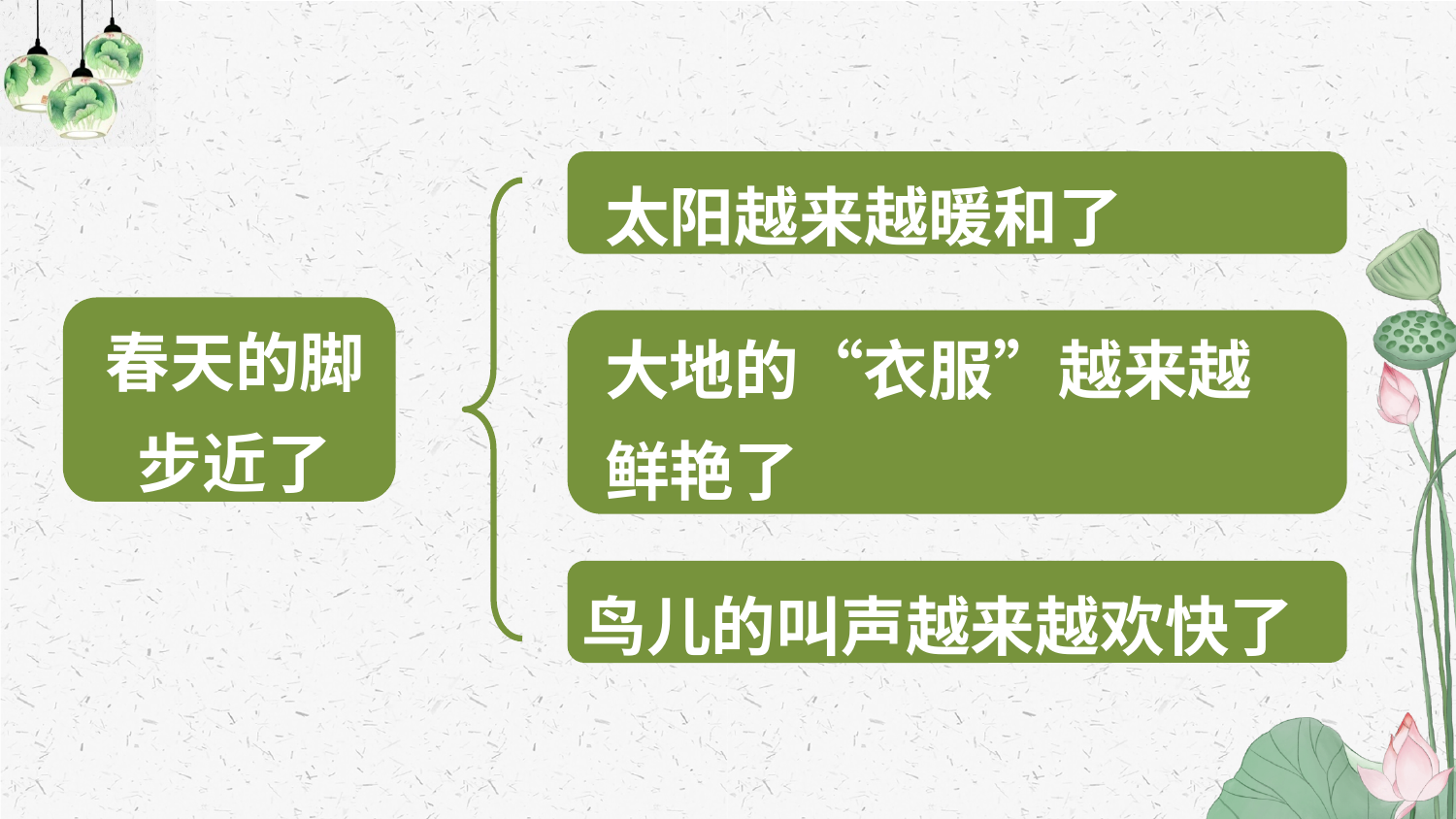

太阳越来越暖和了

春天的脚步近了

大地的“衣服”越来越鲜艳了

鸟儿的叫声越来越欢快了